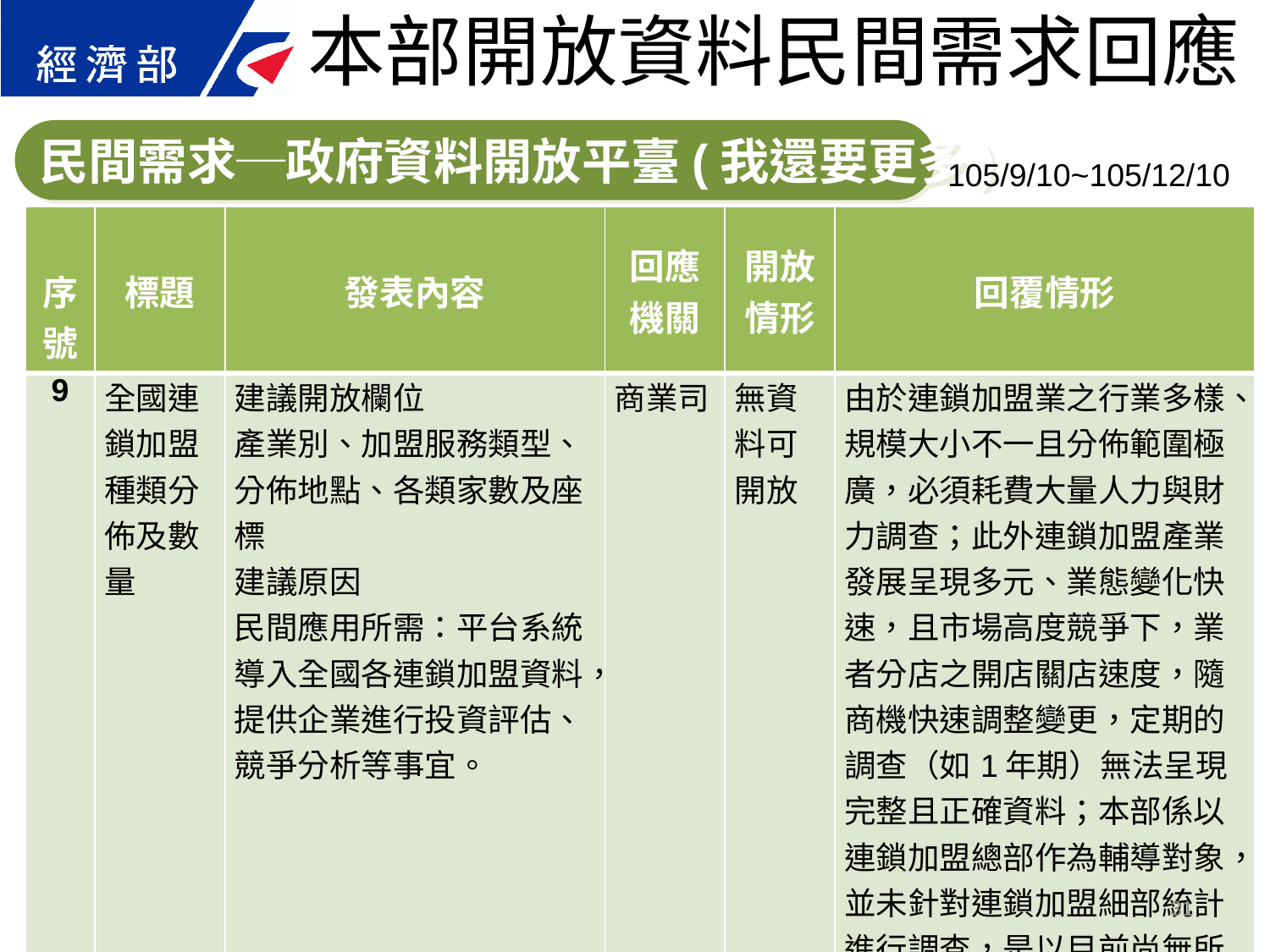

本部開放資料民間需求回應
民間需求─政府資料開放平臺(我還要更多)
105/9/10~105/12/10
| 序號 | 標題 | 發表內容 | 回應 機關 | 開放 情形 | 回覆情形 |
| --- | --- | --- | --- | --- | --- |
| 9 | 全國連鎖加盟種類分佈及數量 | 建議開放欄位 產業別、加盟服務類型、分佈地點、各類家數及座標 建議原因 民間應用所需：平台系統導入全國各連鎖加盟資料，提供企業進行投資評估、競爭分析等事宜。 | 商業司 | 無資料可開放 | 由於連鎖加盟業之行業多樣、規模大小不一且分佈範圍極廣，必須耗費大量人力與財力調查；此外連鎖加盟產業發展呈現多元、業態變化快速，且市場高度競爭下，業者分店之開店關店速度，隨商機快速調整變更，定期的調查（如1年期）無法呈現完整且正確資料；本部係以連鎖加盟總部作為輔導對象，並未針對連鎖加盟細部統計進行調查，是以目前尚無所述資料可提供。 |
31
31